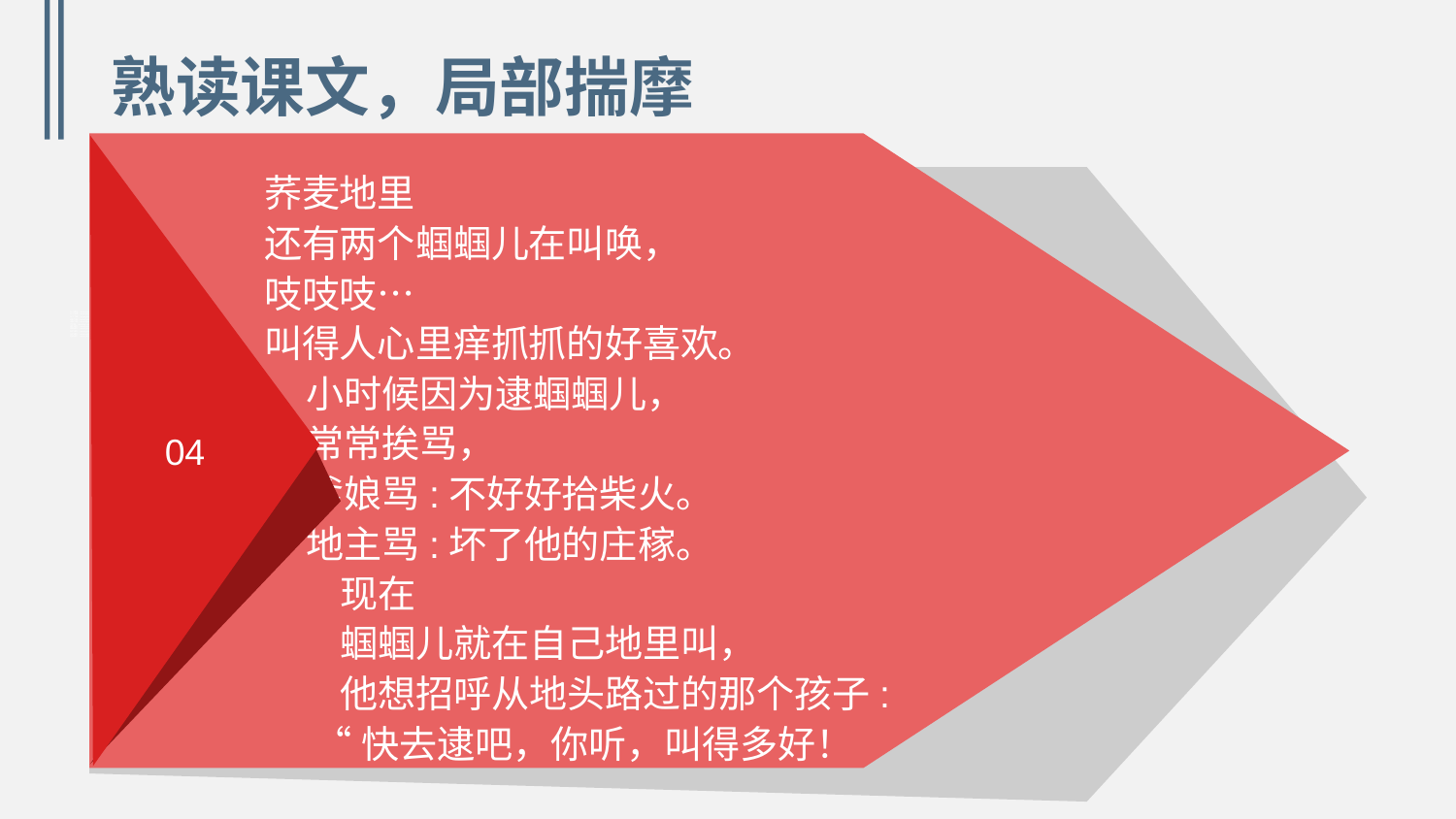

熟读课文，局部揣摩
    荞麦地里
    还有两个蝈蝈儿在叫唤，
    吱吱吱…
    叫得人心里痒抓抓的好喜欢。
         小时候因为逮蝈蝈儿，
         常常挨骂，
         爹娘骂:不好好拾柴火。
         地主骂:坏了他的庄稼。
             现在
             蝈蝈儿就在自己地里叫，
             他想招呼从地头路过的那个孩子:
           “快去逮吧，你听，叫得多好！

04